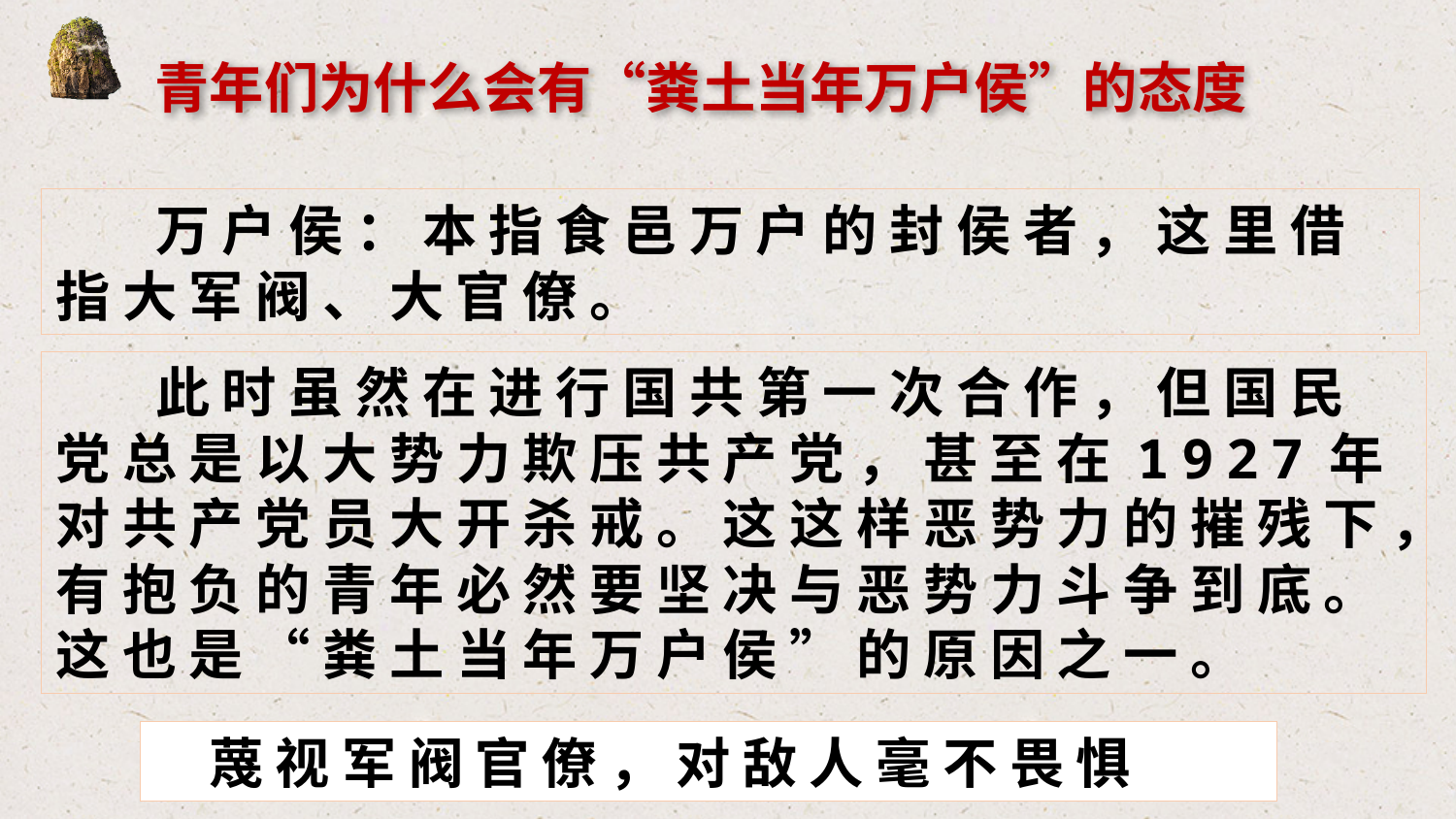

青年们为什么会有“粪土当年万户侯”的态度
    万户侯：本指食邑万户的封侯者，这里借指大军阀、大官僚。
    此时虽然在进行国共第一次合作，但国民党总是以大势力欺压共产党，甚至在1927年对共产党员大开杀戒。这这样恶势力的摧残下，有抱负的青年必然要坚决与恶势力斗争到底。这也是“粪土当年万户侯”的原因之一。
  蔑视军阀官僚，对敌人毫不畏惧